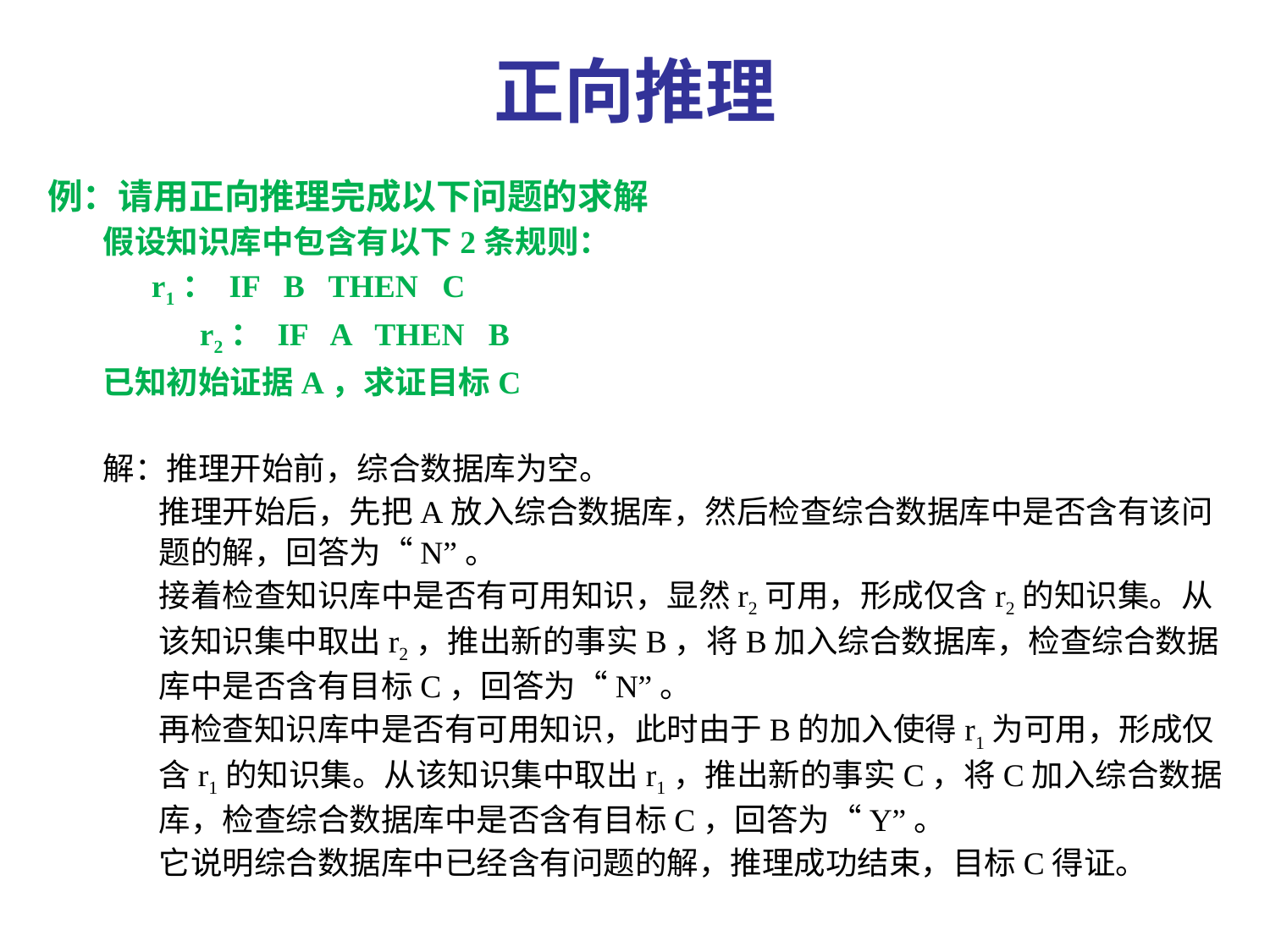

# 正向推理
例：请用正向推理完成以下问题的求解
假设知识库中包含有以下2条规则：
      r1： IF   B   THEN   C
            r2： IF   A   THEN   B
已知初始证据A，求证目标C

解：推理开始前，综合数据库为空。
推理开始后，先把A放入综合数据库，然后检查综合数据库中是否含有该问题的解，回答为“N”。
接着检查知识库中是否有可用知识，显然r2可用，形成仅含r2的知识集。从该知识集中取出r2，推出新的事实B，将B加入综合数据库，检查综合数据库中是否含有目标C，回答为“N”。
再检查知识库中是否有可用知识，此时由于B的加入使得r1为可用，形成仅含r1的知识集。从该知识集中取出r1，推出新的事实C，将C加入综合数据库，检查综合数据库中是否含有目标C，回答为“Y”。
它说明综合数据库中已经含有问题的解，推理成功结束，目标C得证。